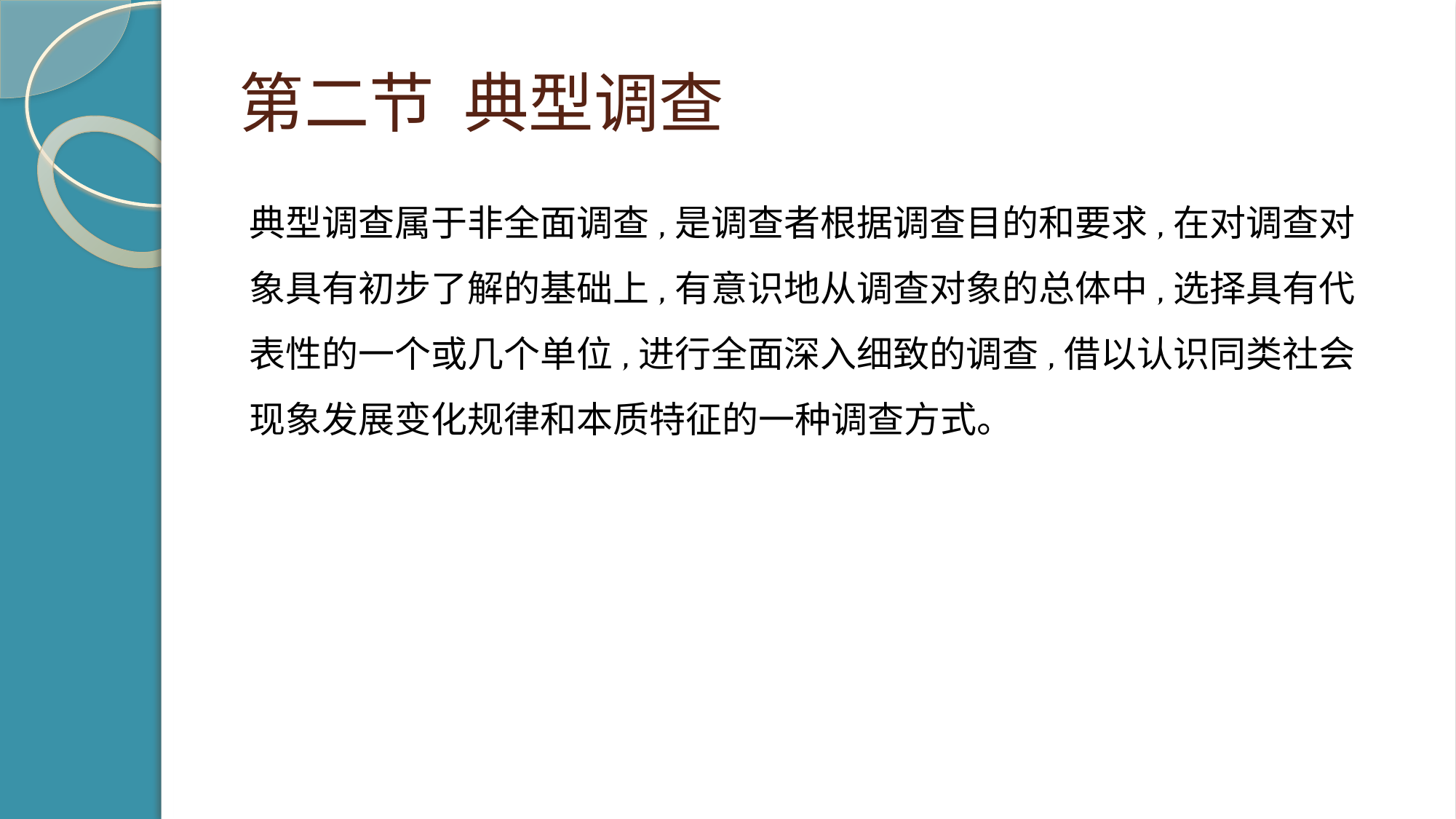

# 第二节  典型调查
典型调查属于非全面调查,是调查者根据调查目的和要求,在对调查对象具有初步了解的基础上,有意识地从调查对象的总体中,选择具有代表性的一个或几个单位,进行全面深入细致的调查,借以认识同类社会现象发展变化规律和本质特征的一种调查方式。